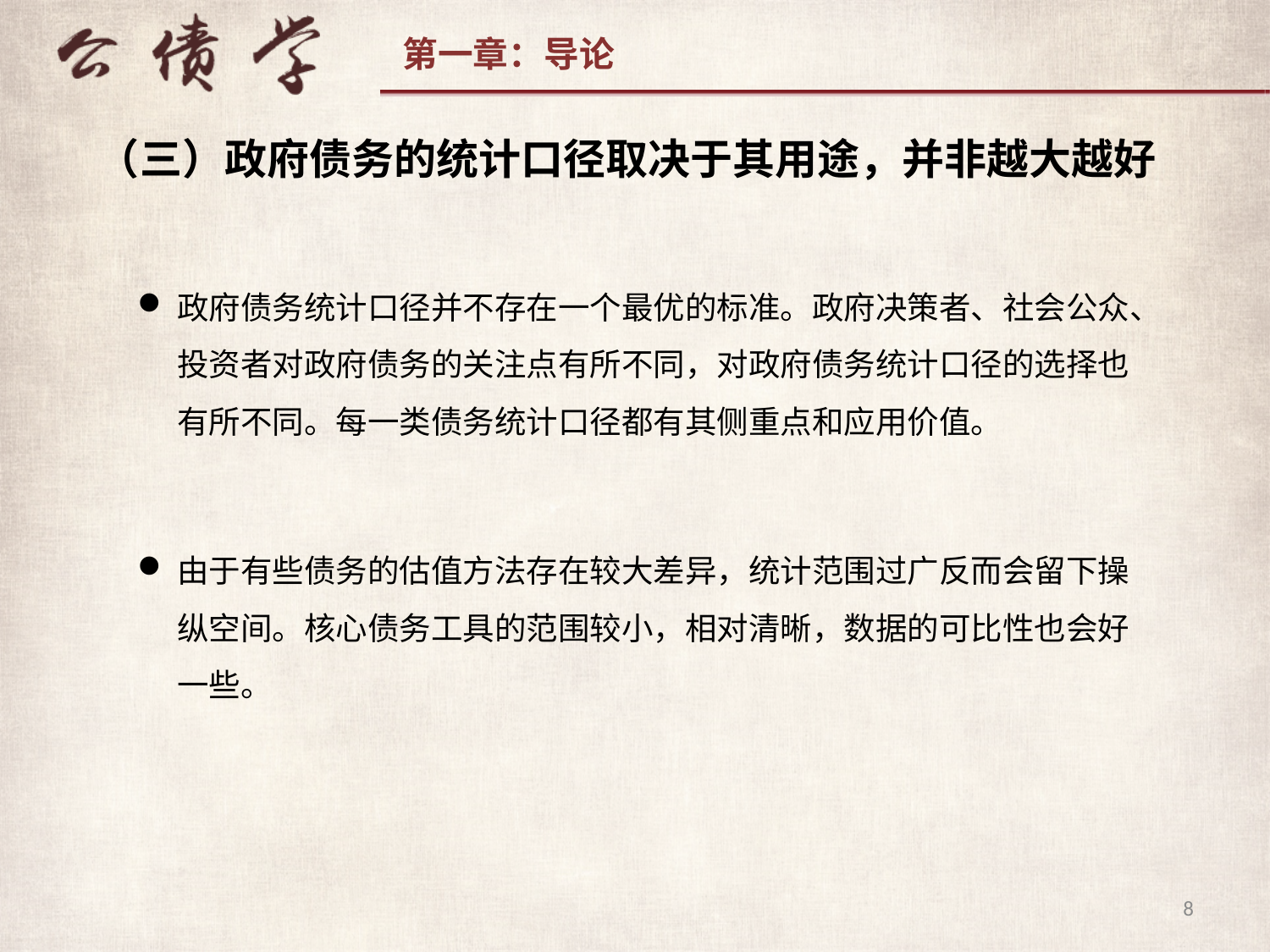

（三）政府债务的统计口径取决于其用途，并非越大越好
政府债务统计口径并不存在一个最优的标准。政府决策者、社会公众、投资者对政府债务的关注点有所不同，对政府债务统计口径的选择也有所不同。每一类债务统计口径都有其侧重点和应用价值。

由于有些债务的估值方法存在较大差异，统计范围过广反而会留下操纵空间。核心债务工具的范围较小，相对清晰，数据的可比性也会好一些。
8